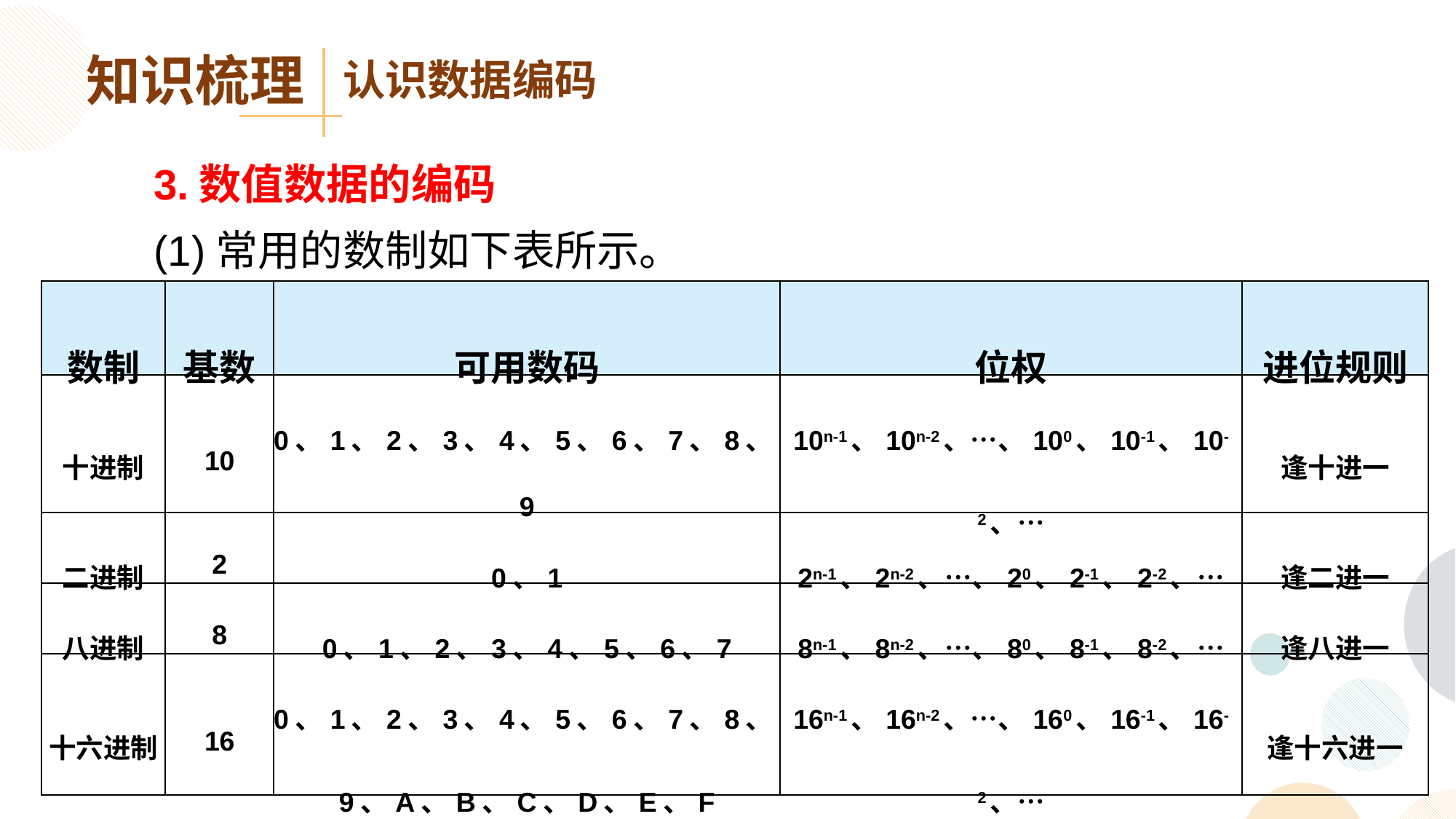

知识梳理
认识数据编码
   3.数值数据的编码
   (1)常用的数制如下表所示。
| 数制 | 基数 | 可用数码 | 位权 | 进位规则 |
| --- | --- | --- | --- | --- |
| 十进制 | 10 | 0、1、2、3、4、5、6、7、8、9 | 10n-1、10n-2、…、100、10-1、10-2、… | 逢十进一 |
| 二进制 | 2 | 0、1 | 2n-1、2n-2、…、20、2-1、2-2、… | 逢二进一 |
| 八进制 | 8 | 0、1、2、3、4、5、6、7 | 8n-1、8n-2、…、80、8-1、8-2、… | 逢八进一 |
| 十六进制 | 16 | 0、1、2、3、4、5、6、7、8、9、A、B、C、D、E、F | 16n-1、16n-2、…、160、16-1、16-2、… | 逢十六进一 |